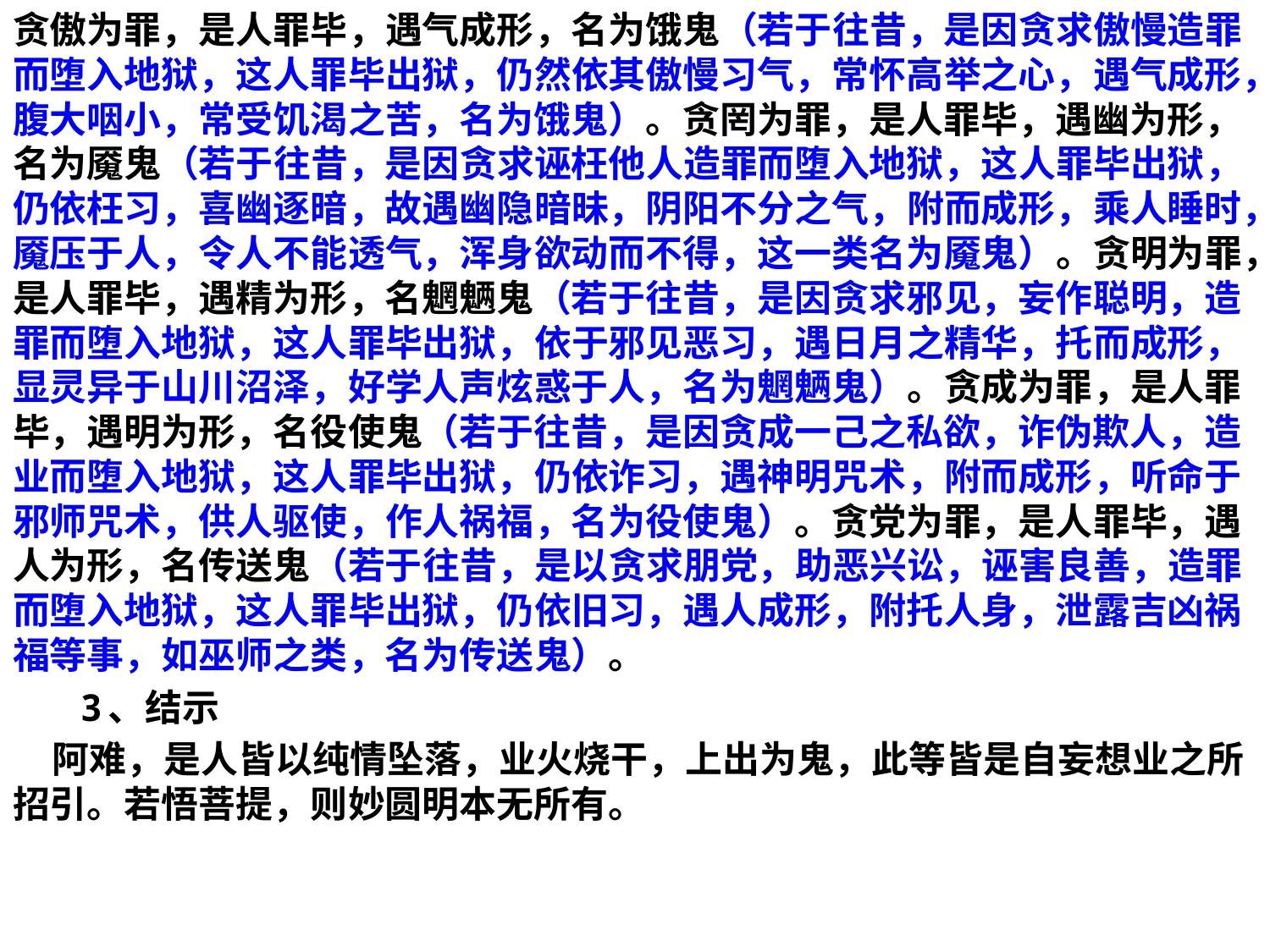

贪傲为罪，是人罪毕，遇气成形，名为饿鬼（若于往昔，是因贪求傲慢造罪而堕入地狱，这人罪毕出狱，仍然依其傲慢习气，常怀高举之心，遇气成形，腹大咽小，常受饥渴之苦，名为饿鬼）。贪罔为罪，是人罪毕，遇幽为形，名为魇鬼（若于往昔，是因贪求诬枉他人造罪而堕入地狱，这人罪毕出狱，仍依枉习，喜幽逐暗，故遇幽隐暗昧，阴阳不分之气，附而成形，乘人睡时，魇压于人，令人不能透气，浑身欲动而不得，这一类名为魇鬼）。贪明为罪，是人罪毕，遇精为形，名魍魉鬼（若于往昔，是因贪求邪见，妄作聪明，造罪而堕入地狱，这人罪毕出狱，依于邪见恶习，遇日月之精华，托而成形，显灵异于山川沼泽，好学人声炫惑于人，名为魍魉鬼）。贪成为罪，是人罪毕，遇明为形，名役使鬼（若于往昔，是因贪成一己之私欲，诈伪欺人，造业而堕入地狱，这人罪毕出狱，仍依诈习，遇神明咒术，附而成形，听命于邪师咒术，供人驱使，作人祸福，名为役使鬼）。贪党为罪，是人罪毕，遇人为形，名传送鬼（若于往昔，是以贪求朋党，助恶兴讼，诬害良善，造罪而堕入地狱，这人罪毕出狱，仍依旧习，遇人成形，附托人身，泄露吉凶祸福等事，如巫师之类，名为传送鬼）。
   3、结示
    阿难，是人皆以纯情坠落，业火烧干，上出为鬼，此等皆是自妄想业之所招引。若悟菩提，则妙圆明本无所有。